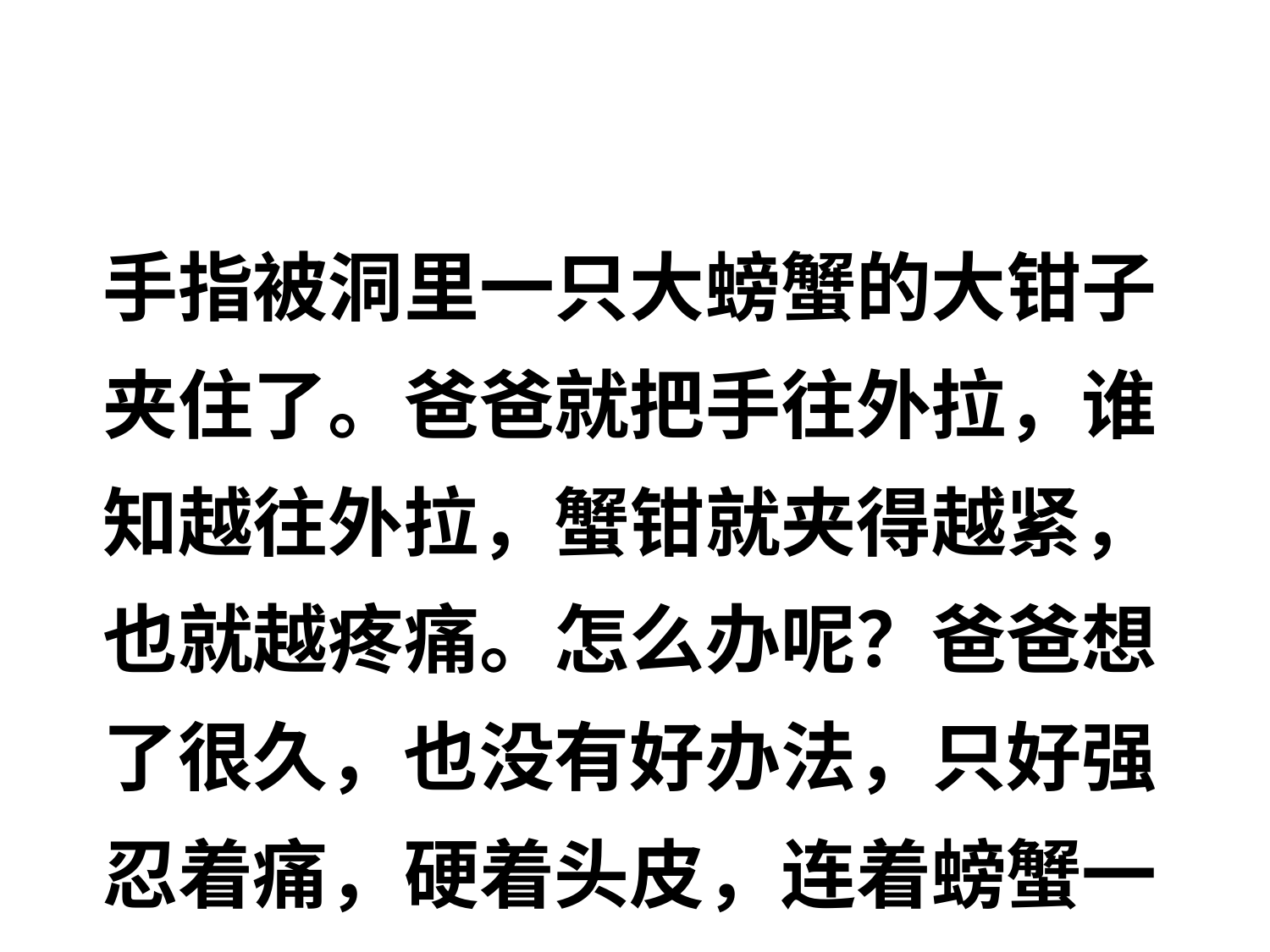

手指被洞里一只大螃蟹的大钳子夹住了。爸爸就把手往外拉，谁知越往外拉，蟹钳就夹得越紧，也就越疼痛。怎么办呢？爸爸想了很久，也没有好办法，只好强忍着痛，硬着头皮，连着螃蟹一起，把手拉出了洞外。